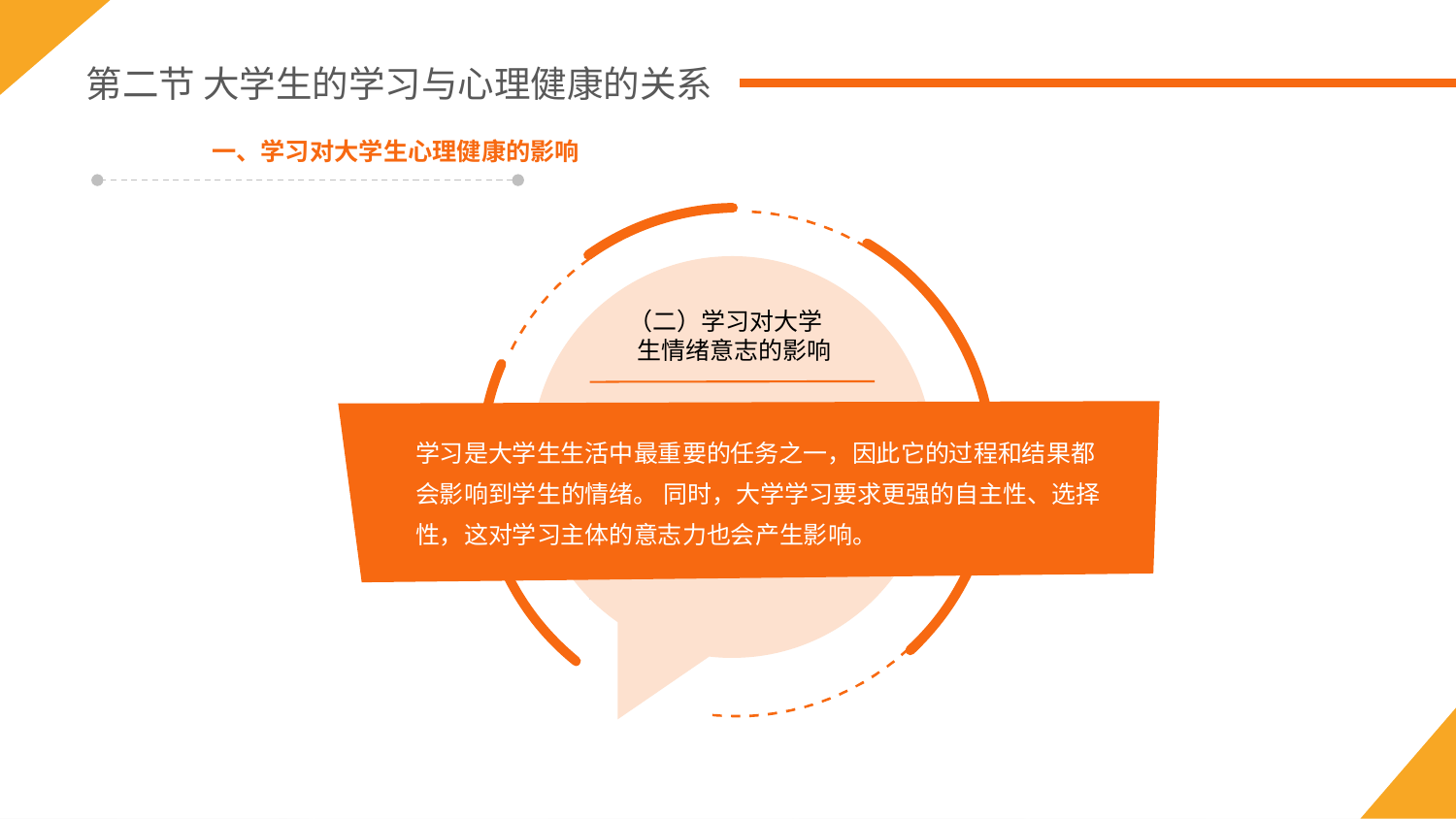

第二节 大学生的学习与心理健康的关系
一、学习对大学生心理健康的影响

（二）学习对大学
   生情绪意志的影响

学习是大学生生活中最重要的任务之一，因此它的过程和结果都会影响到学生的情绪。 同时，大学学习要求更强的自主性、选择性，这对学习主体的意志力也会产生影响。